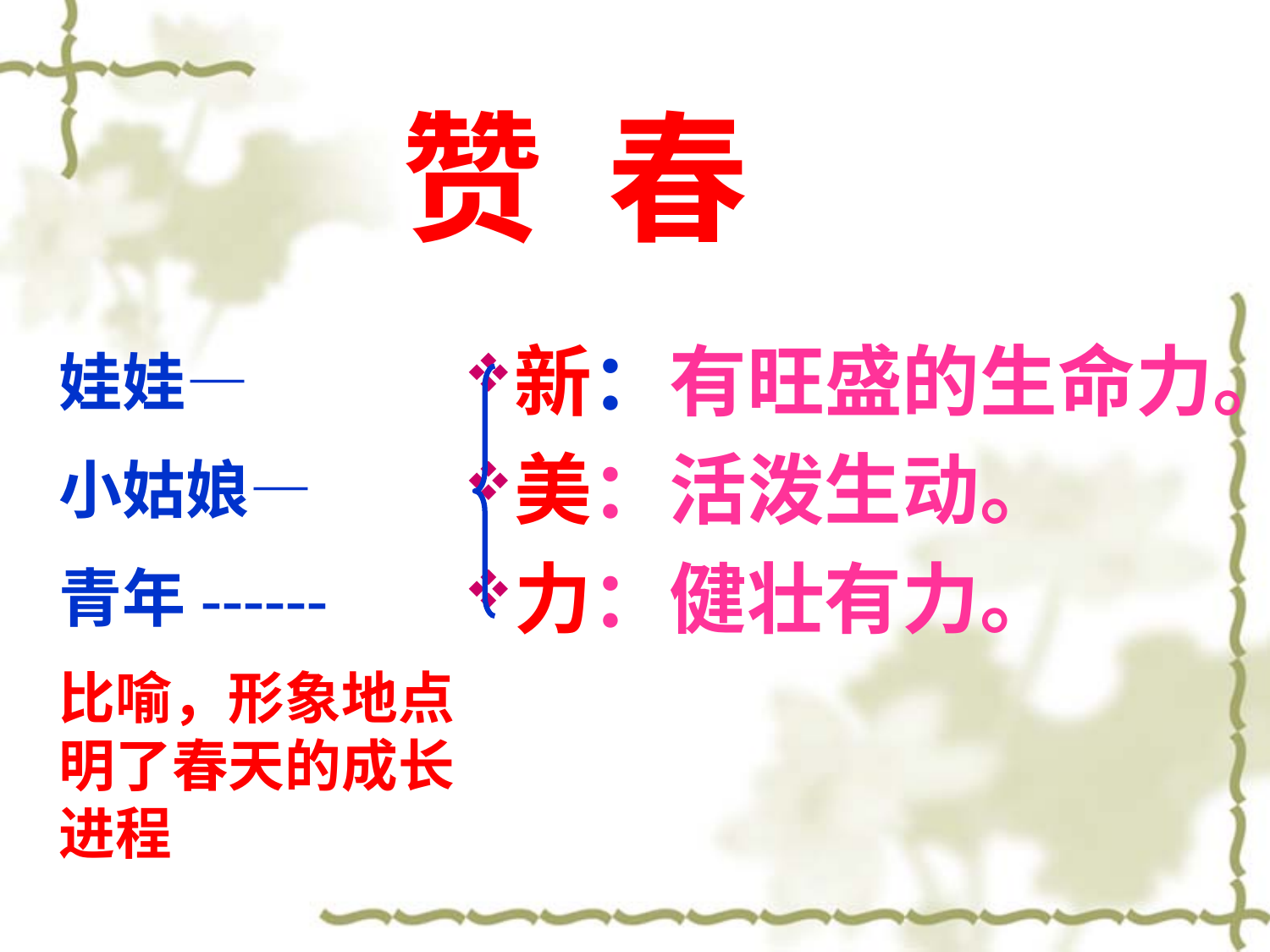

赞  春
# 新：有旺盛的生命力。
美：活泼生动。
力：健壮有力。
娃娃—
小姑娘—
青年------
比喻，形象地点明了春天的成长进程